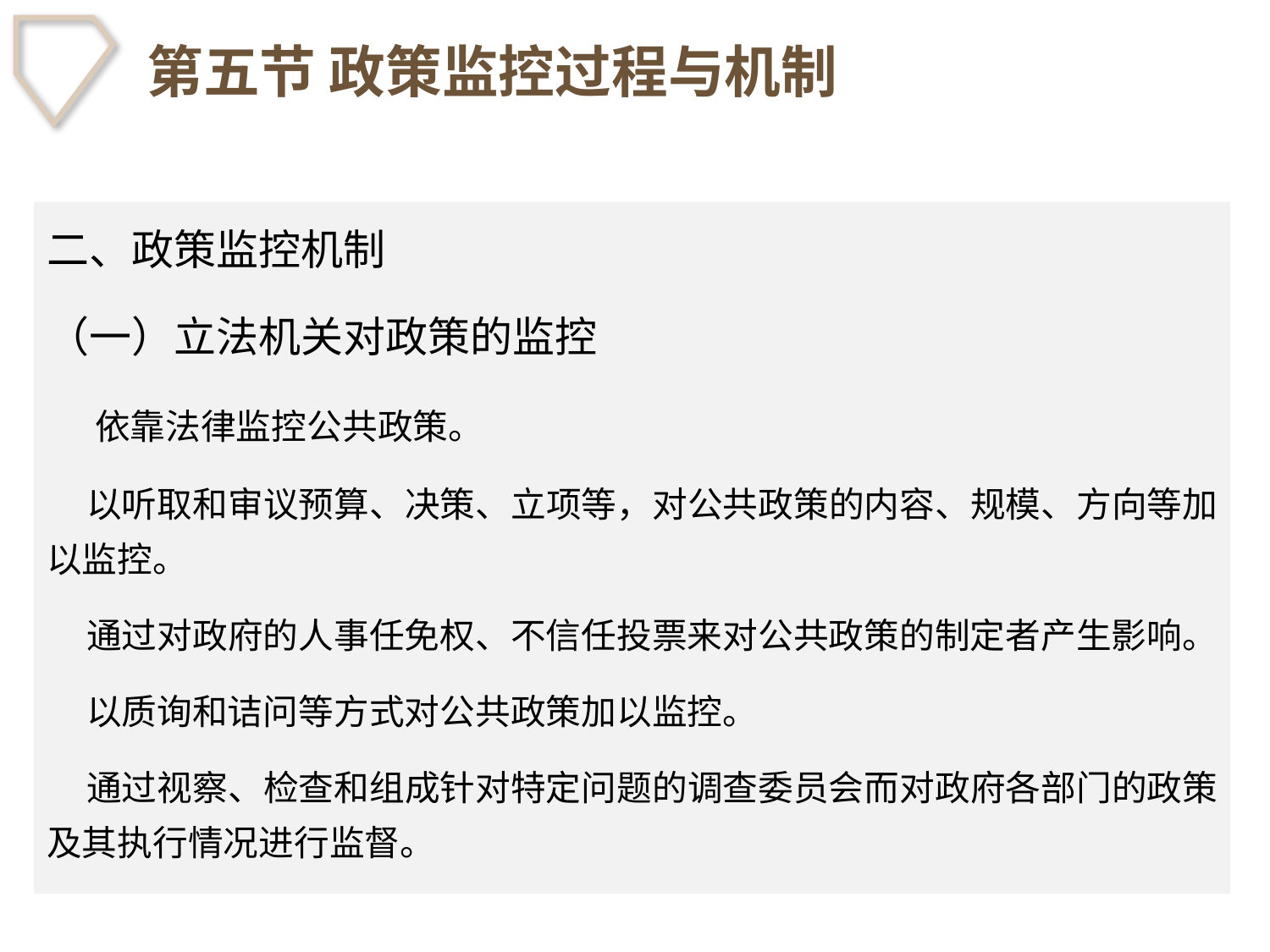

# 第五节 政策监控过程与机制
二、政策监控机制
（一）立法机关对政策的监控
    依靠法律监控公共政策。
    以听取和审议预算、决策、立项等，对公共政策的内容、规模、方向等加以监控。
    通过对政府的人事任免权、不信任投票来对公共政策的制定者产生影响。
    以质询和诘问等方式对公共政策加以监控。
    通过视察、检查和组成针对特定问题的调查委员会而对政府各部门的政策及其执行情况进行监督。